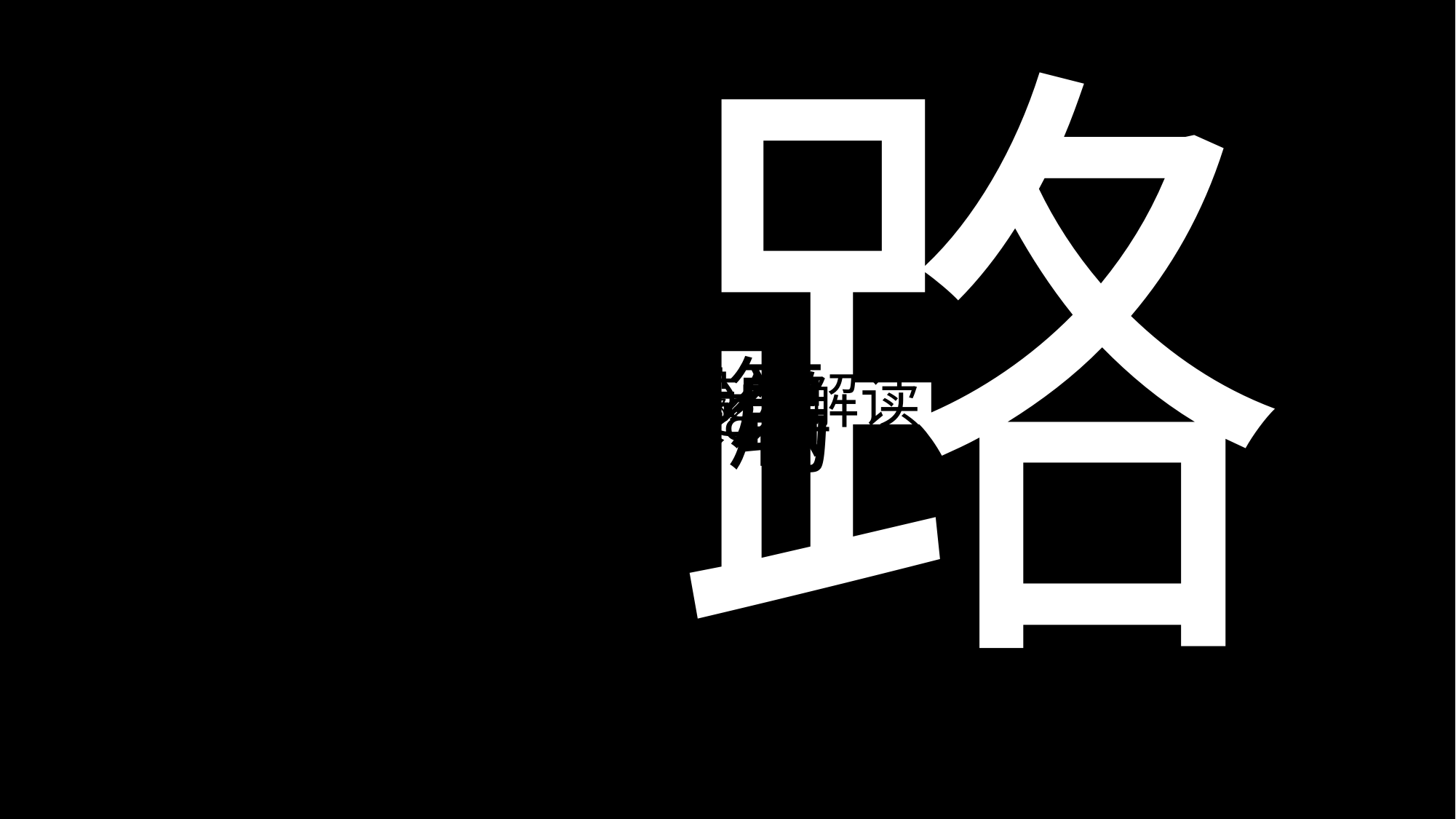

路
谋篇
那么
布局
现在带你解读
之
2018年
那么
延迟工具